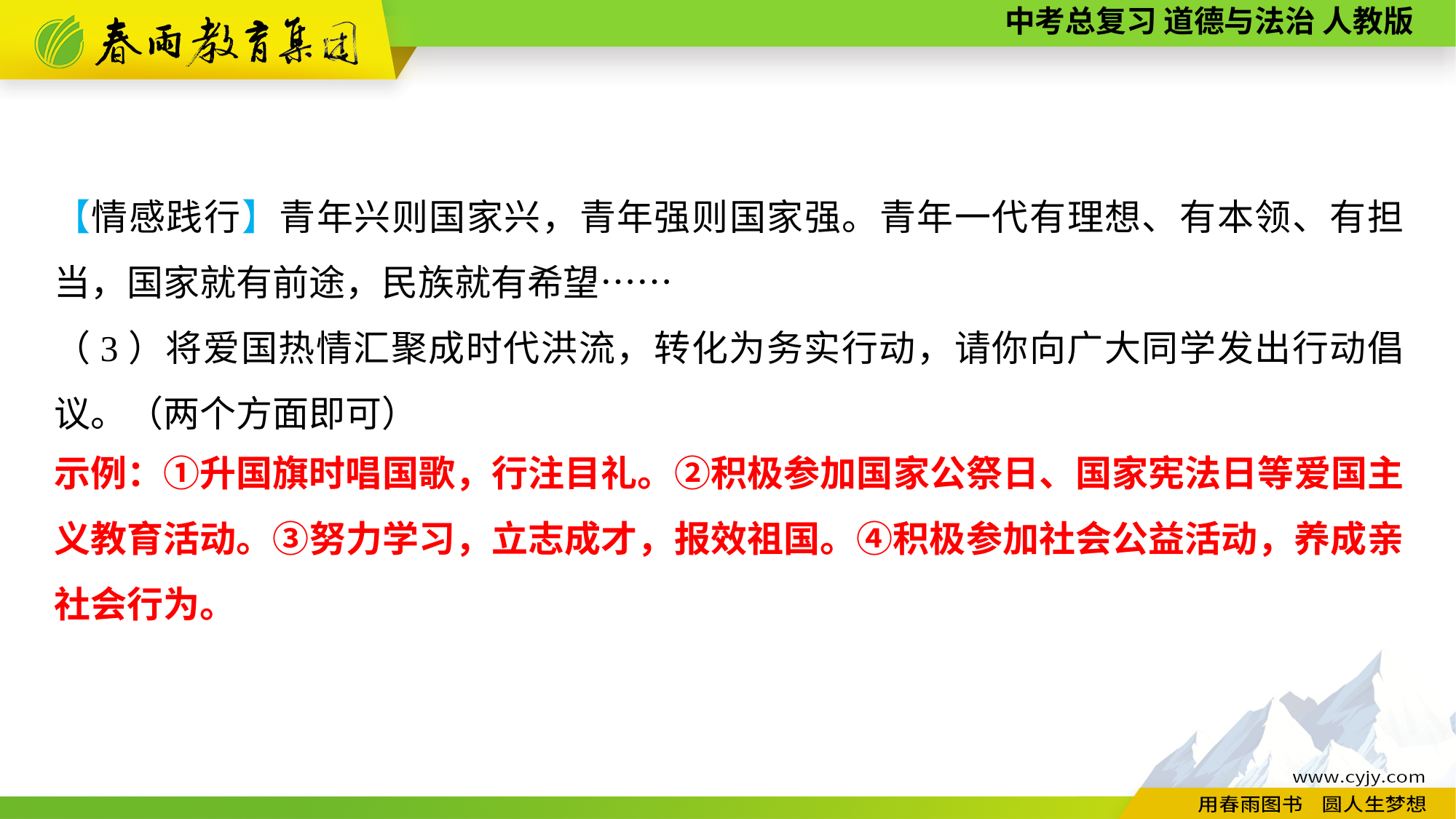

【情感践行】青年兴则国家兴，青年强则国家强。青年一代有理想、有本领、有担当，国家就有前途，民族就有希望……
（3）将爱国热情汇聚成时代洪流，转化为务实行动，请你向广大同学发出行动倡议。（两个方面即可）
示例：①升国旗时唱国歌，行注目礼。②积极参加国家公祭日、国家宪法日等爱国主义教育活动。③努力学习，立志成才，报效祖国。④积极参加社会公益活动，养成亲社会行为。